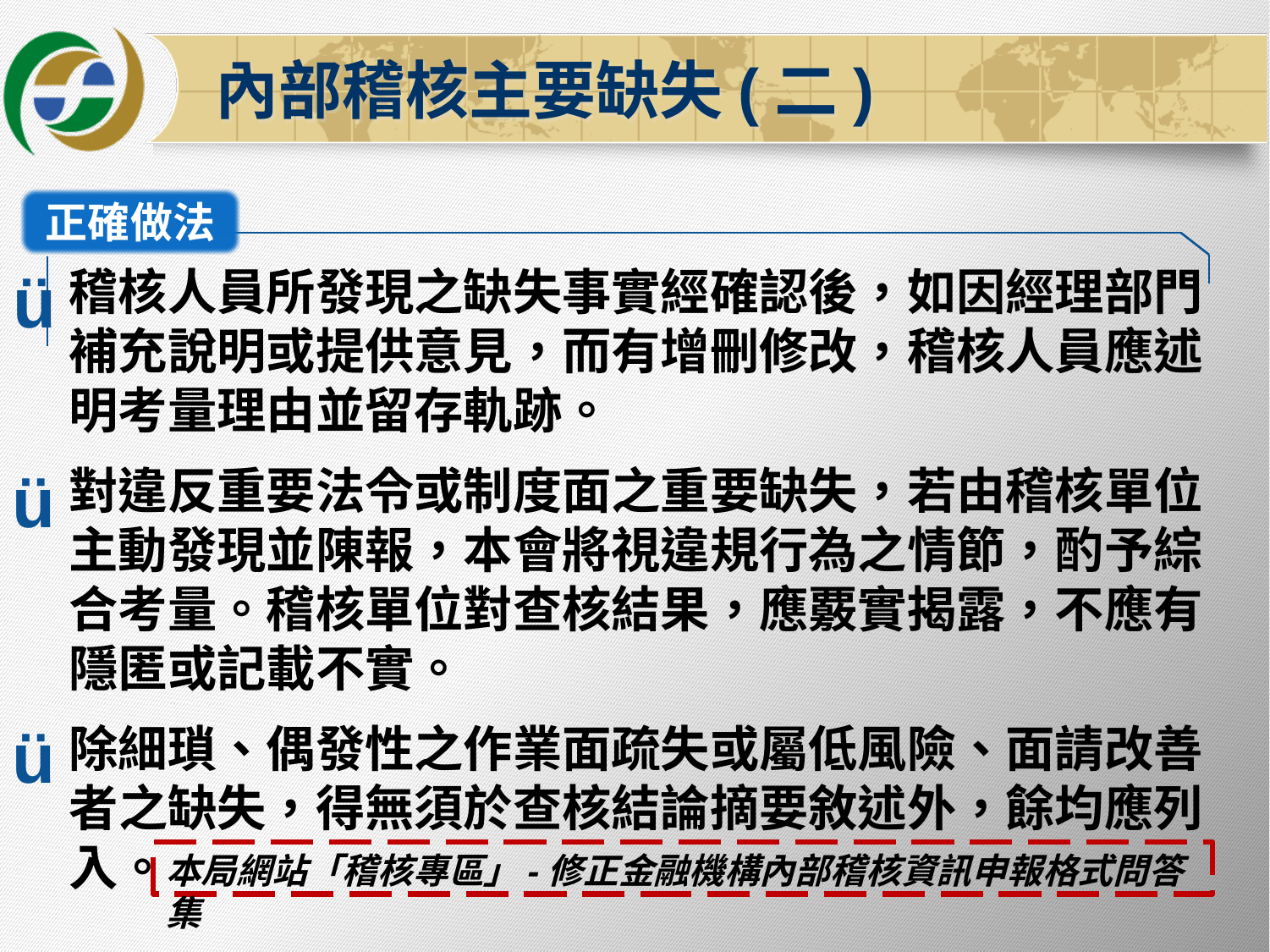

內部稽核主要缺失(二)
正確做法
ü
稽核人員所發現之缺失事實經確認後，如因經理部門補充說明或提供意見，而有增刪修改，稽核人員應述明考量理由並留存軌跡。

對違反重要法令或制度面之重要缺失，若由稽核單位主動發現並陳報，本會將視違規行為之情節，酌予綜合考量。稽核單位對查核結果，應覈實揭露，不應有隱匿或記載不實。

除細瑣、偶發性之作業面疏失或屬低風險、面請改善者之缺失，得無須於查核結論摘要敘述外，餘均應列入。
ü
ü
本局網站「稽核專區」-修正金融機構內部稽核資訊申報格式問答集